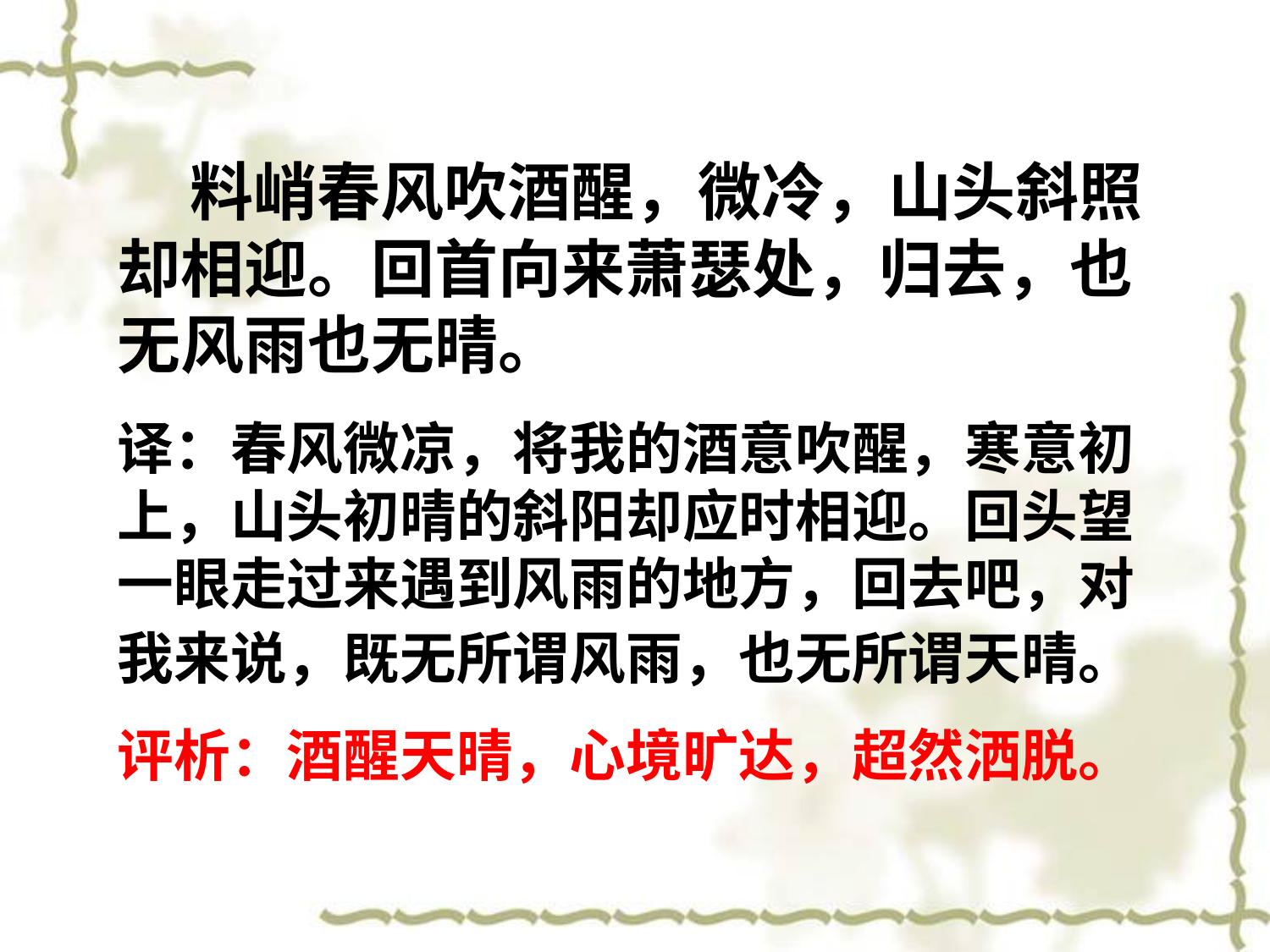

料峭春风吹酒醒，微冷，山头斜照却相迎。回首向来萧瑟处，归去，也无风雨也无晴。
译：春风微凉，将我的酒意吹醒，寒意初上，山头初晴的斜阳却应时相迎。回头望一眼走过来遇到风雨的地方，回去吧，对我来说，既无所谓风雨，也无所谓天晴。
评析：酒醒天晴，心境旷达，超然洒脱。